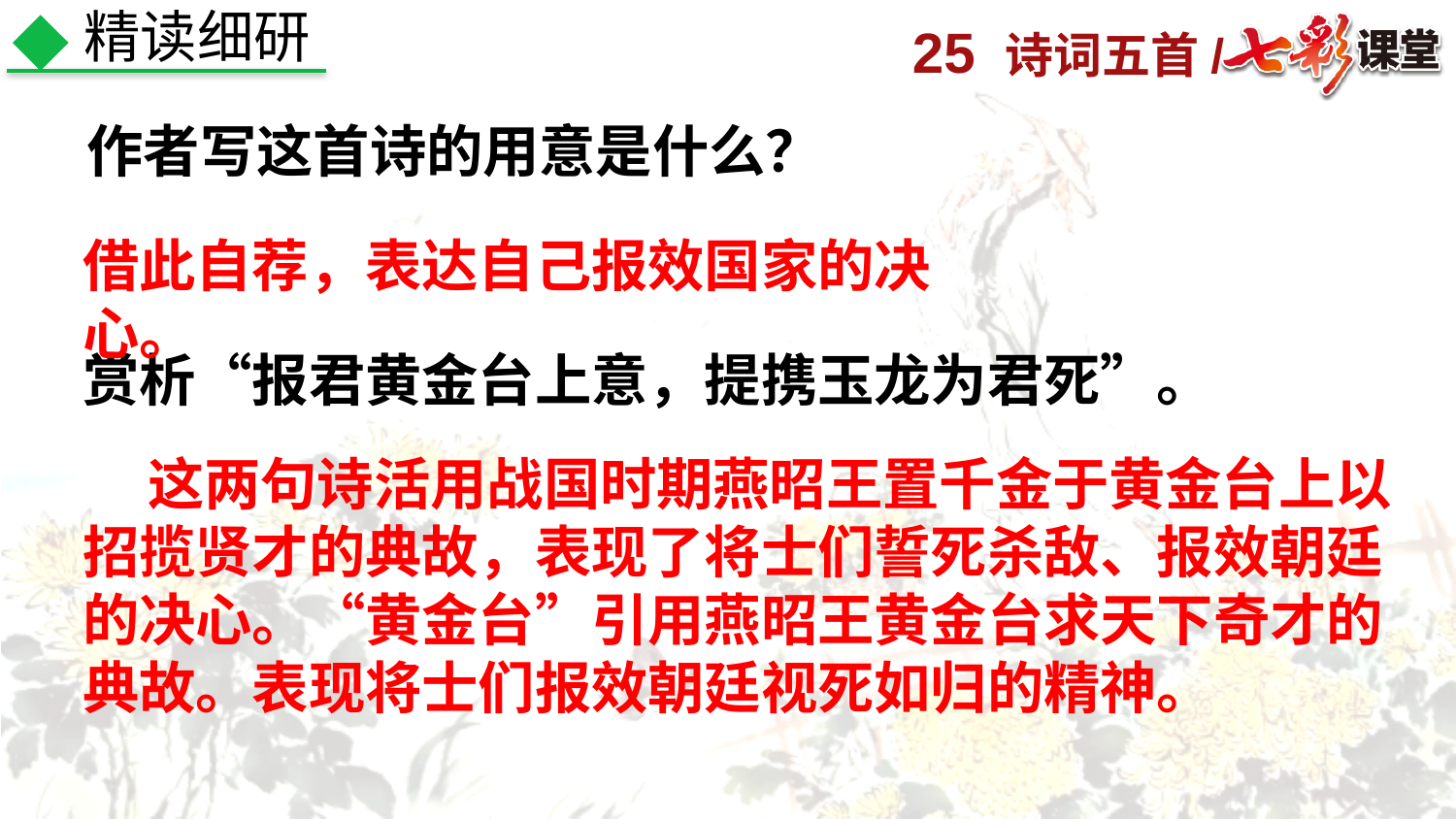

精读细研

作者写这首诗的用意是什么？
借此自荐，表达自己报效国家的决心。
赏析“报君黄金台上意，提携玉龙为君死”。
    这两句诗活用战国时期燕昭王置千金于黄金台上以招揽贤才的典故，表现了将士们誓死杀敌、报效朝廷的决心。“黄金台”引用燕昭王黄金台求天下奇才的典故。表现将士们报效朝廷视死如归的精神。